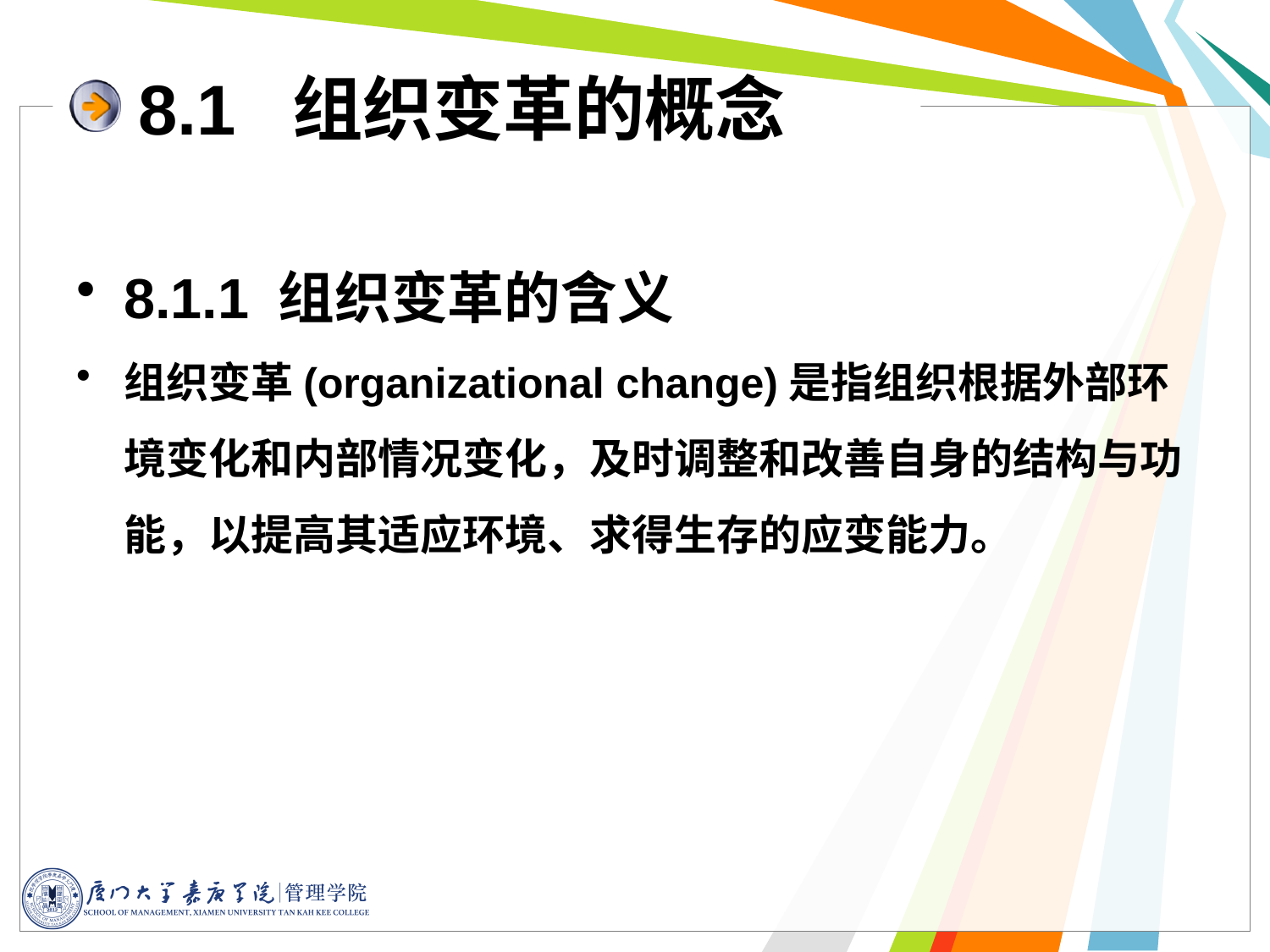

# 8.1  组织变革的概念
8.1.1 组织变革的含义
组织变革(organizational change)是指组织根据外部环境变化和内部情况变化，及时调整和改善自身的结构与功能，以提高其适应环境、求得生存的应变能力。